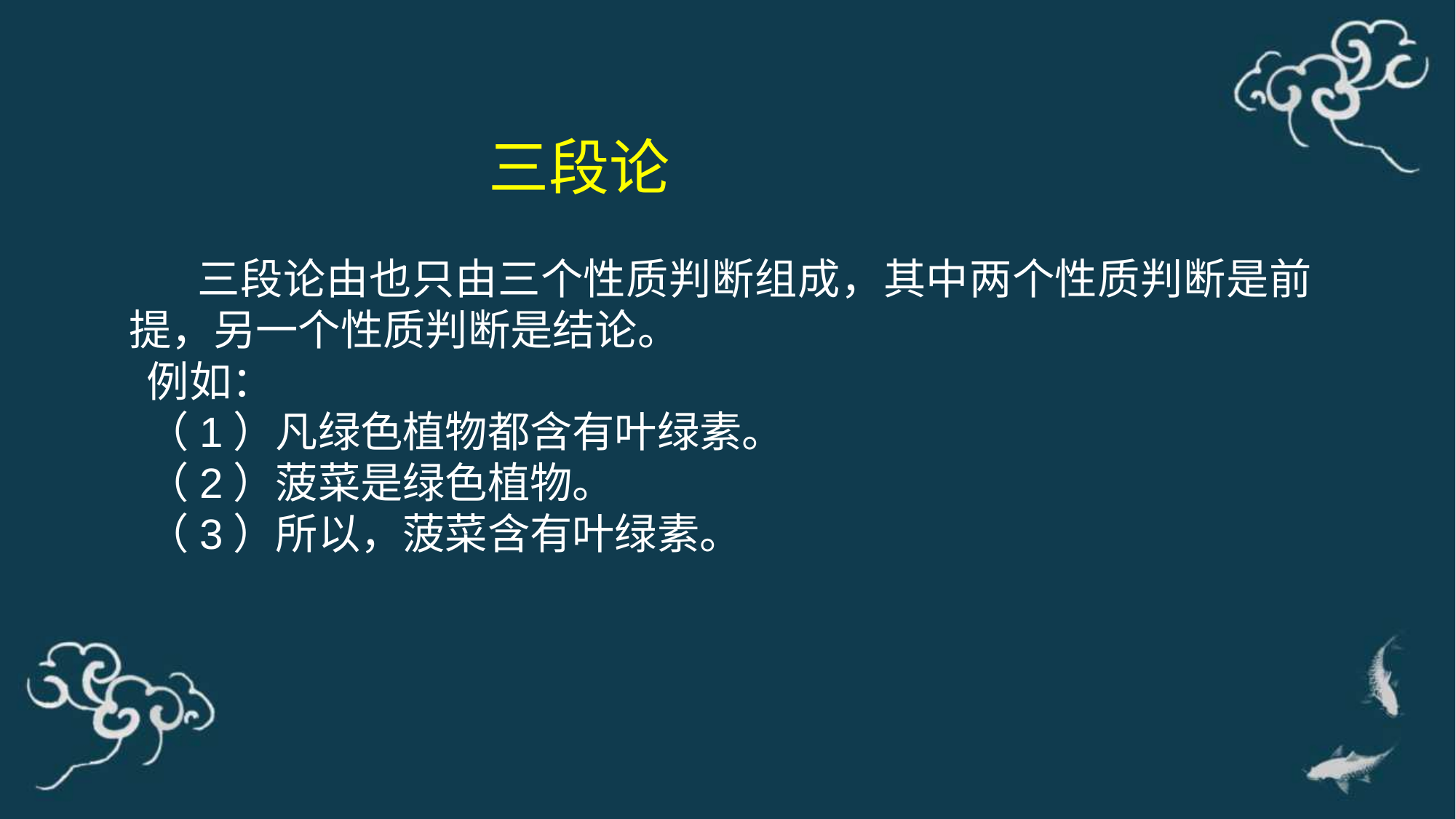

三段论

    三段论由也只由三个性质判断组成，其中两个性质判断是前提，另一个性质判断是结论。
例如：
（1）凡绿色植物都含有叶绿素。
（2）菠菜是绿色植物。
（3）所以，菠菜含有叶绿素。